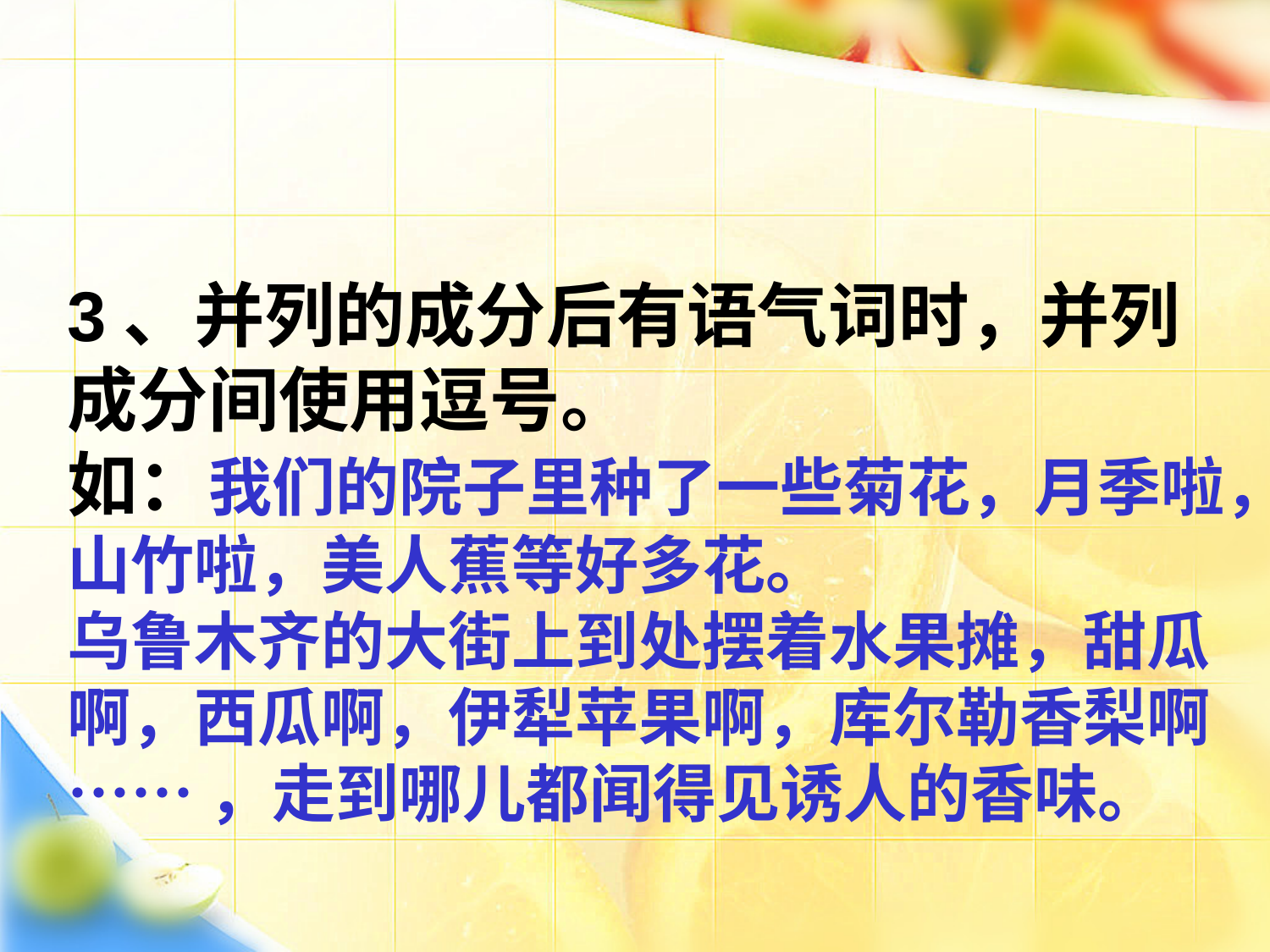

3、并列的成分后有语气词时，并列成分间使用逗号。
如：我们的院子里种了一些菊花，月季啦，山竹啦，美人蕉等好多花。
乌鲁木齐的大街上到处摆着水果摊，甜瓜啊，西瓜啊，伊犁苹果啊，库尔勒香梨啊…… ，走到哪儿都闻得见诱人的香味。